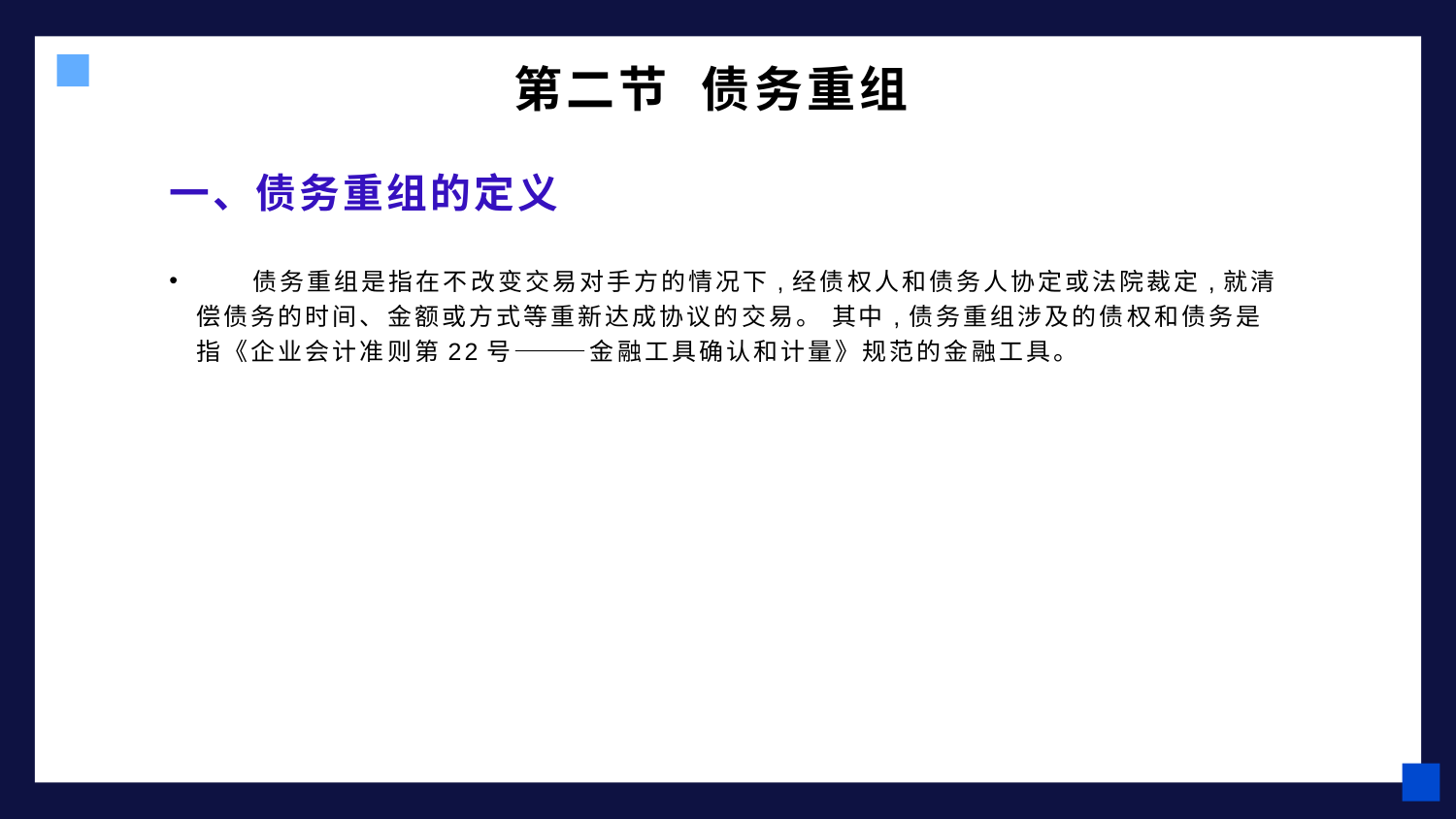

第二节  债务重组
# 一、债务重组的定义
      债务重组是指在不改变交易对手方的情况下,经债权人和债务人协定或法院裁定,就清偿债务的时间、金额或方式等重新达成协议的交易。 其中,债务重组涉及的债权和债务是指《企业会计准则第22号———金融工具确认和计量》规范的金融工具。